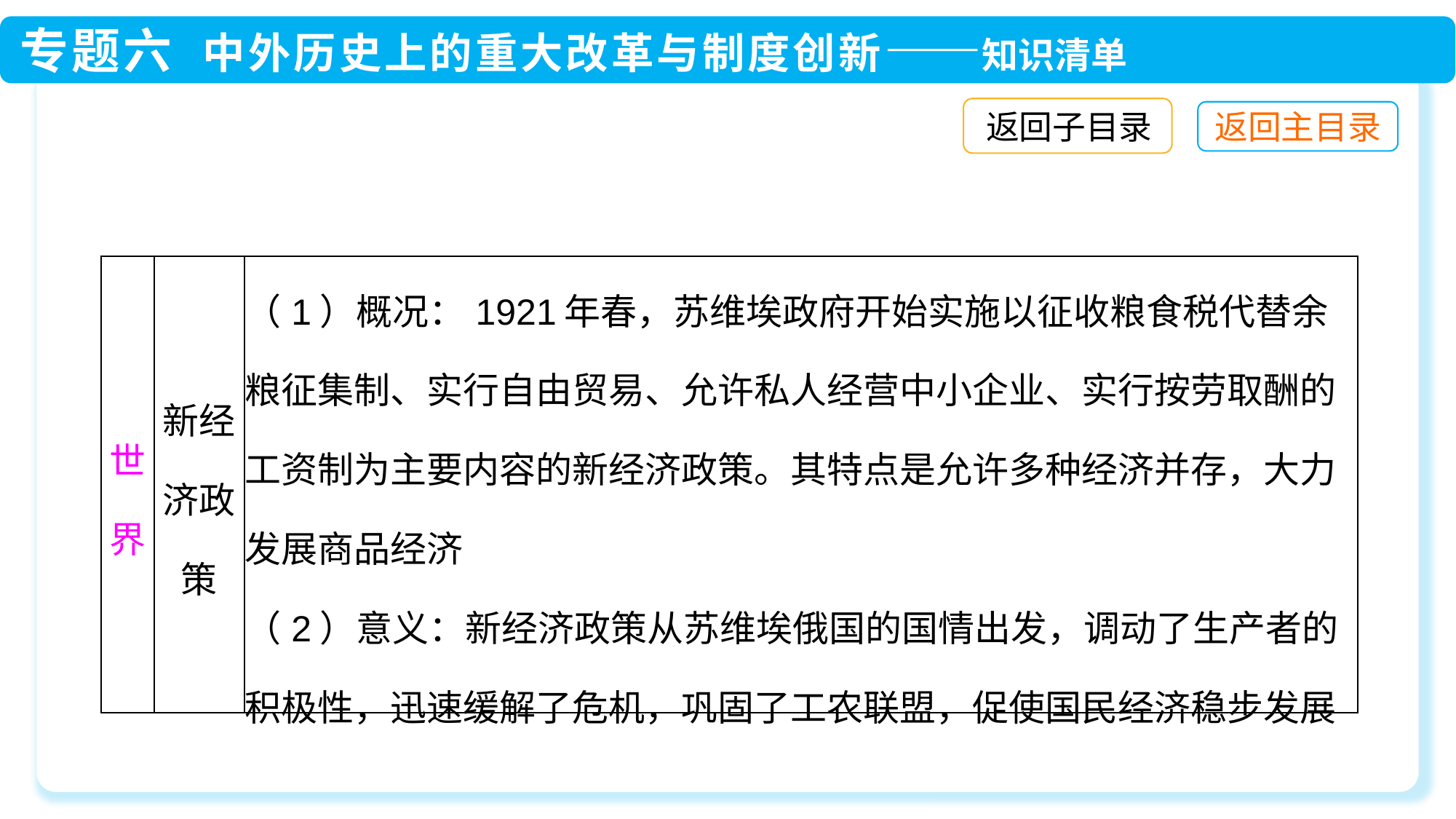

返回子目录
| 世界 | 新经济政策 | （1）概况：1921年春，苏维埃政府开始实施以征收粮食税代替余粮征集制、实行自由贸易、允许私人经营中小企业、实行按劳取酬的工资制为主要内容的新经济政策。其特点是允许多种经济并存，大力发展商品经济 （2）意义：新经济政策从苏维埃俄国的国情出发，调动了生产者的积极性，迅速缓解了危机，巩固了工农联盟，促使国民经济稳步发展 |
| --- | --- | --- |